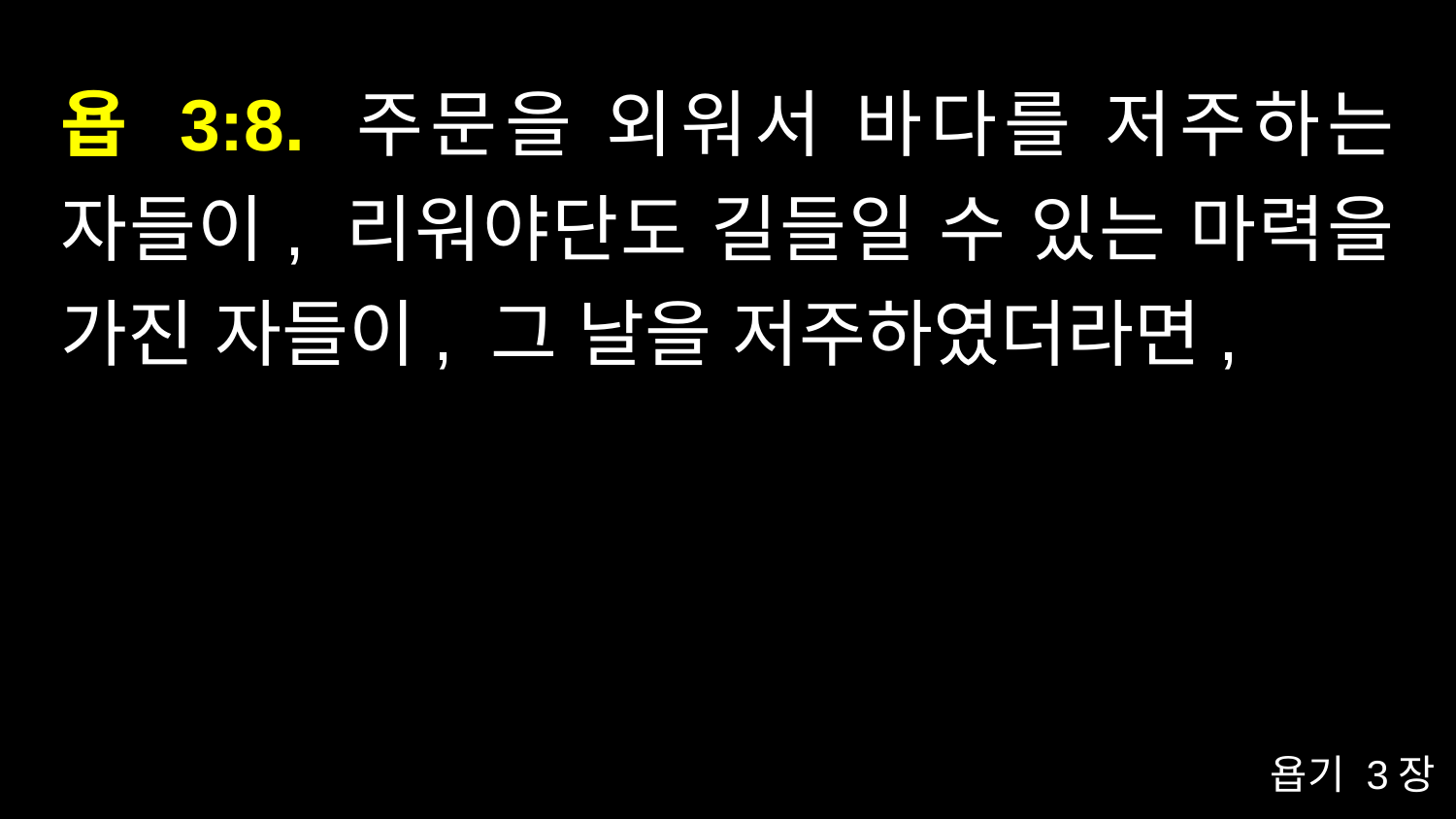

# 욥 3:8. 주문을 외워서 바다를 저주하는 자들이, 리워야단도 길들일 수 있는 마력을 가진 자들이, 그 날을 저주하였더라면,
욥기 3장